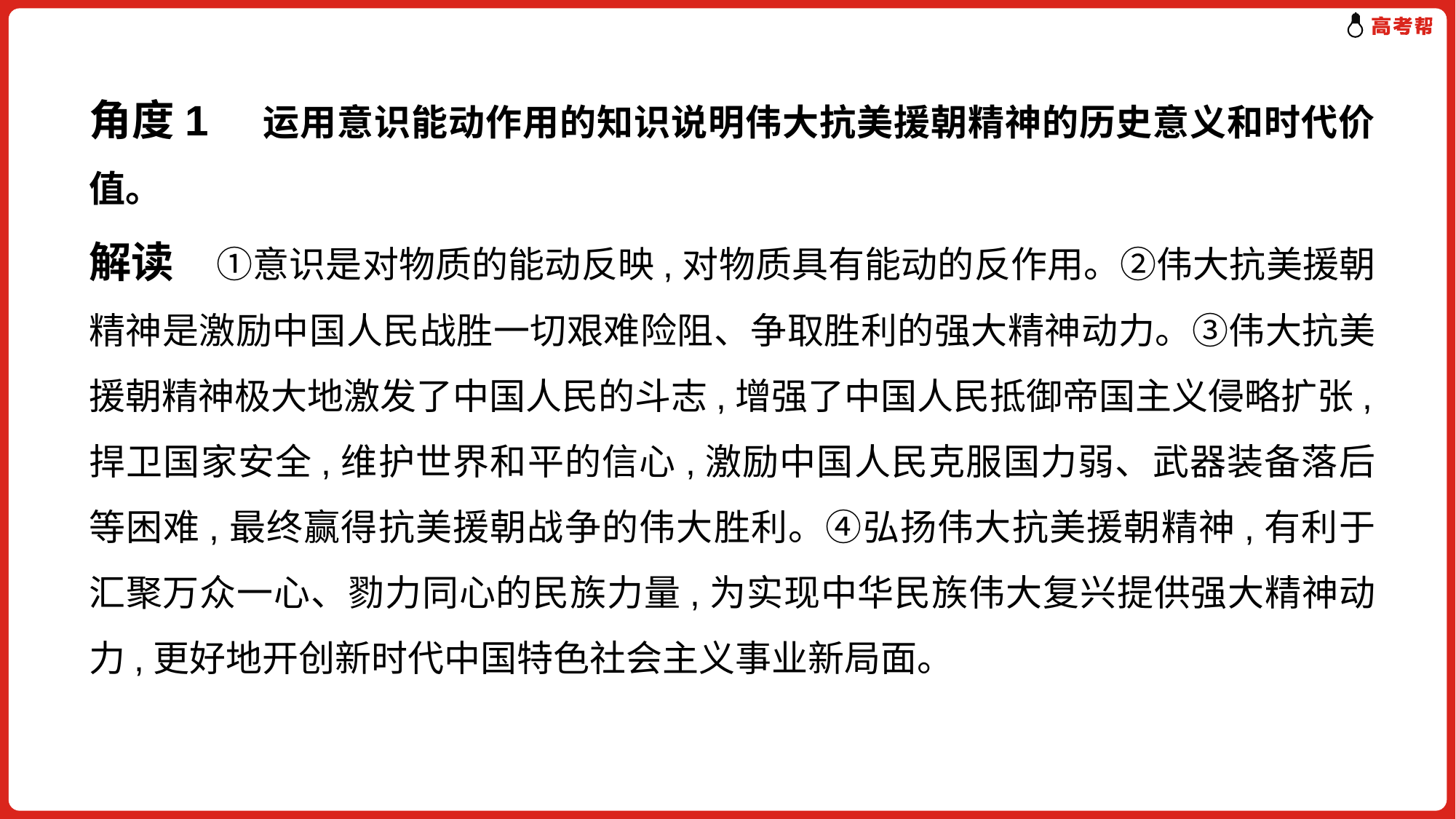

角度1　运用意识能动作用的知识说明伟大抗美援朝精神的历史意义和时代价值。
解读　①意识是对物质的能动反映,对物质具有能动的反作用。②伟大抗美援朝精神是激励中国人民战胜一切艰难险阻、争取胜利的强大精神动力。③伟大抗美援朝精神极大地激发了中国人民的斗志,增强了中国人民抵御帝国主义侵略扩张,捍卫国家安全,维护世界和平的信心,激励中国人民克服国力弱、武器装备落后等困难,最终赢得抗美援朝战争的伟大胜利。④弘扬伟大抗美援朝精神,有利于汇聚万众一心、勠力同心的民族力量,为实现中华民族伟大复兴提供强大精神动力,更好地开创新时代中国特色社会主义事业新局面。